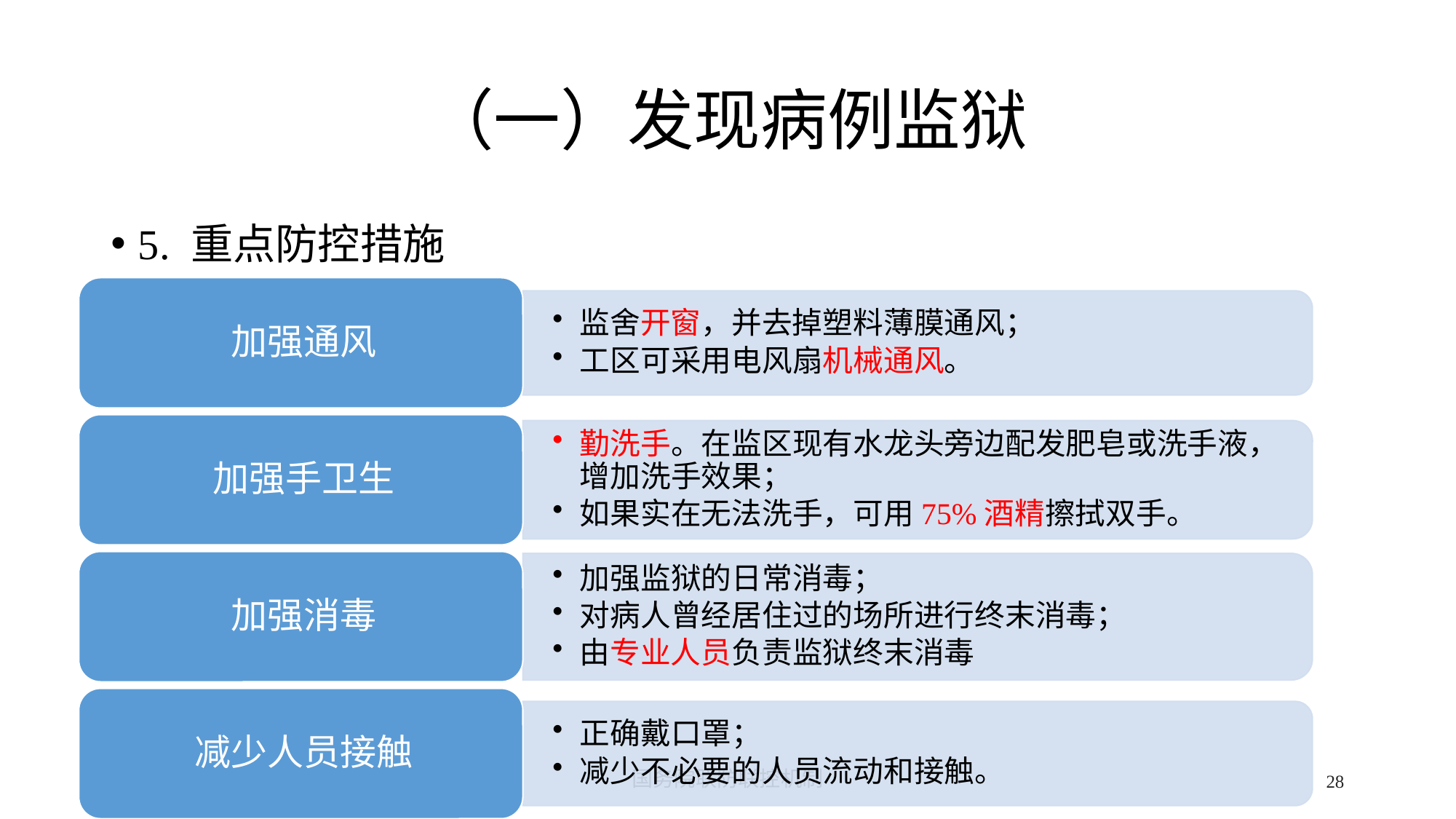

# （一）发现病例监狱
5. 重点防控措施
监舍开窗，并去掉塑料薄膜通风；
工区可采用电风扇机械通风。
加强通风
勤洗手。在监区现有水龙头旁边配发肥皂或洗手液，增加洗手效果；
如果实在无法洗手，可用75%酒精擦拭双手。
加强手卫生
加强监狱的日常消毒；
对病人曾经居住过的场所进行终末消毒；
由专业人员负责监狱终末消毒
加强消毒
正确戴口罩；
减少不必要的人员流动和接触。
减少人员接触
2/24/2020
国务院联防联控机制
28